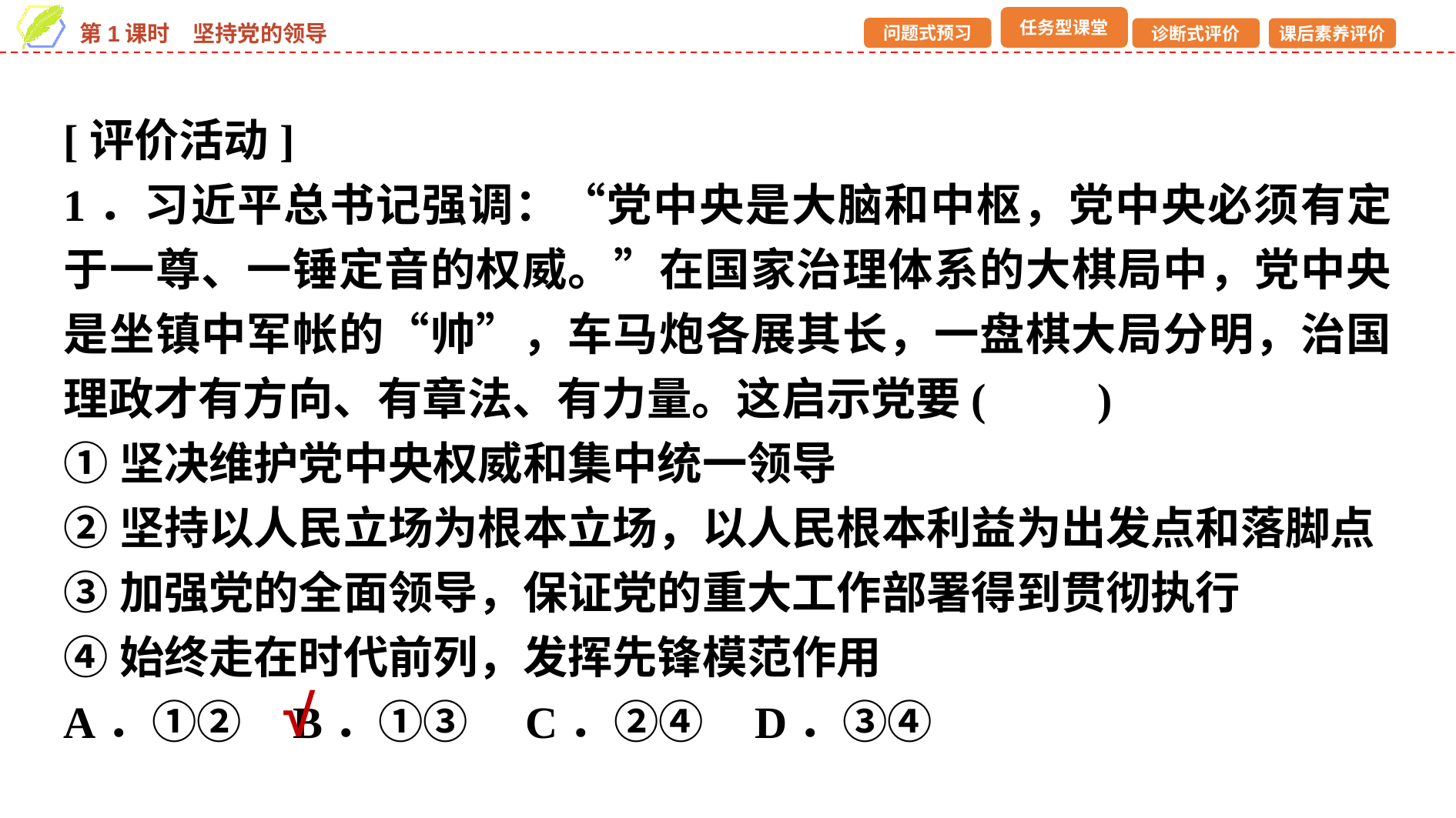

[评价活动]
1．习近平总书记强调：“党中央是大脑和中枢，党中央必须有定于一尊、一锤定音的权威。”在国家治理体系的大棋局中，党中央是坐镇中军帐的“帅”，车马炮各展其长，一盘棋大局分明，治国理政才有方向、有章法、有力量。这启示党要(　　)
①坚决维护党中央权威和集中统一领导
②坚持以人民立场为根本立场，以人民根本利益为出发点和落脚点
③加强党的全面领导，保证党的重大工作部署得到贯彻执行
④始终走在时代前列，发挥先锋模范作用
A．①②    B．①③	C．②④    D．③④
√